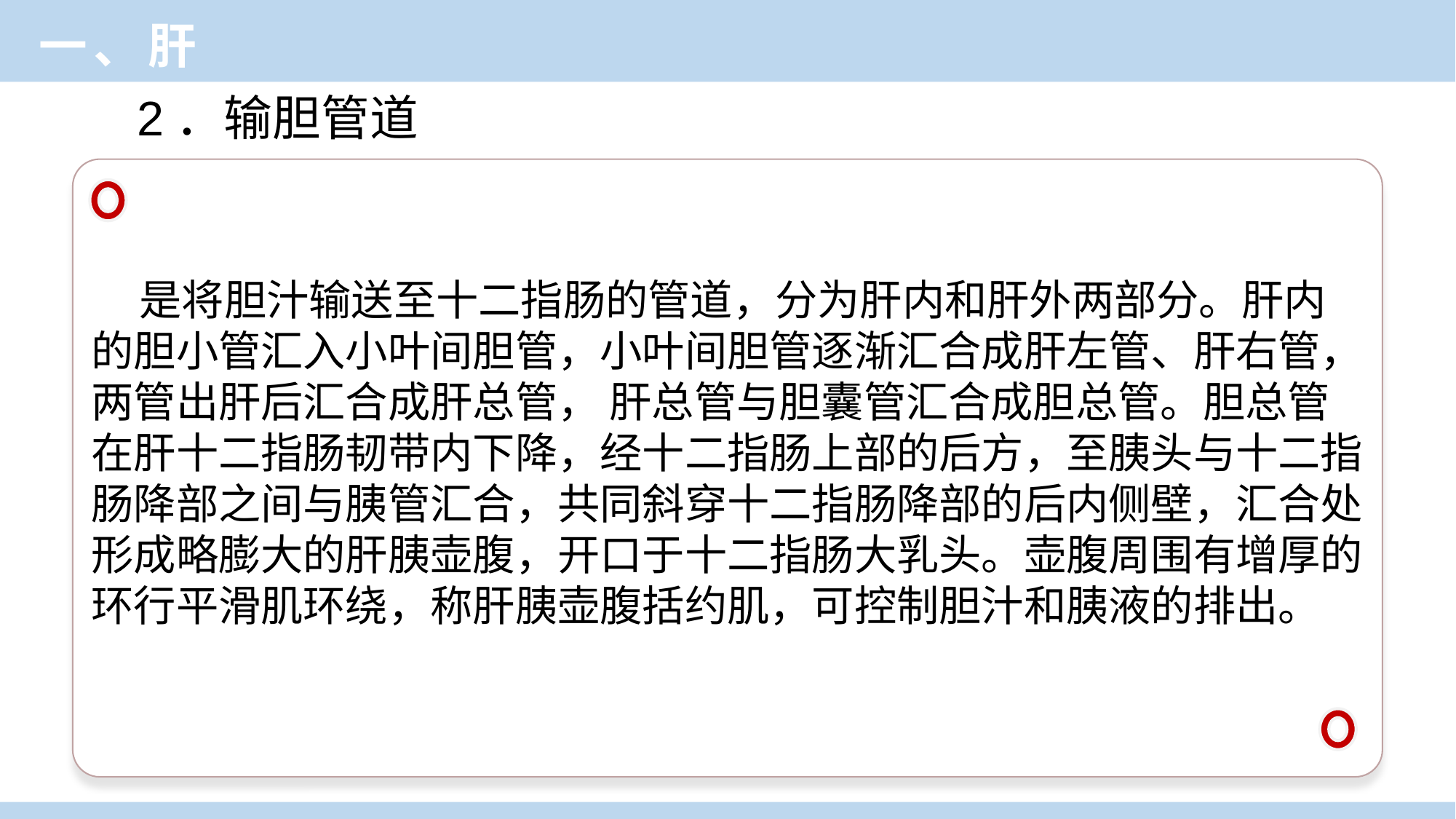

一、肝
2．输胆管道
    是将胆汁输送至十二指肠的管道，分为肝内和肝外两部分。肝内的胆小管汇入小叶间胆管，小叶间胆管逐渐汇合成肝左管、肝右管，两管出肝后汇合成肝总管， 肝总管与胆囊管汇合成胆总管。胆总管在肝十二指肠韧带内下降，经十二指肠上部的后方，至胰头与十二指肠降部之间与胰管汇合，共同斜穿十二指肠降部的后内侧壁，汇合处形成略膨大的肝胰壶腹，开口于十二指肠大乳头。壶腹周围有增厚的环行平滑肌环绕，称肝胰壶腹括约肌，可控制胆汁和胰液的排出。